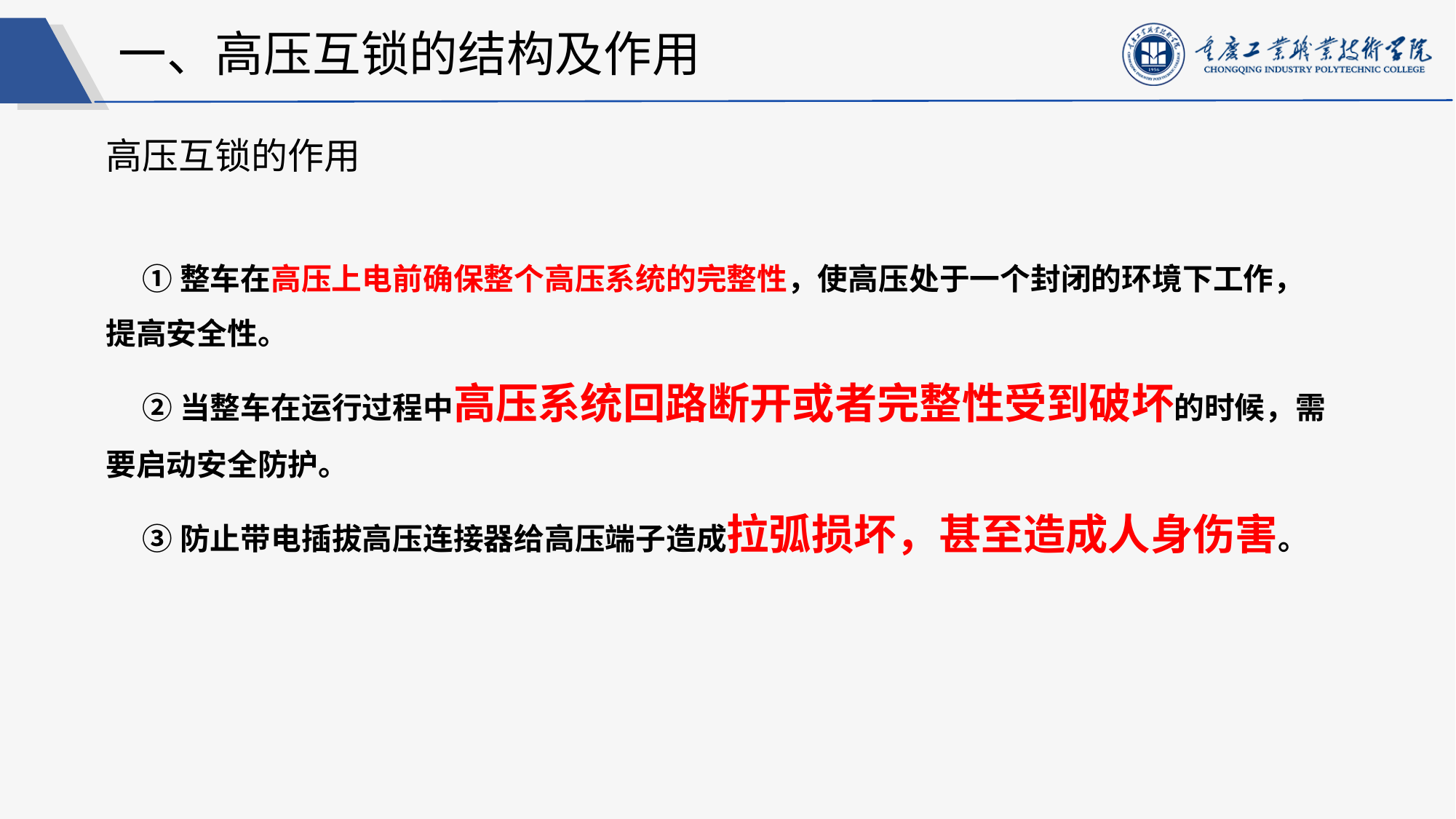

一、高压互锁的结构及作用
高压互锁的作用
①整车在高压上电前确保整个高压系统的完整性，使高压处于一个封闭的环境下工作，提高安全性。
②当整车在运行过程中高压系统回路断开或者完整性受到破坏的时候，需要启动安全防护。
③防止带电插拔高压连接器给高压端子造成拉弧损坏，甚至造成人身伤害。